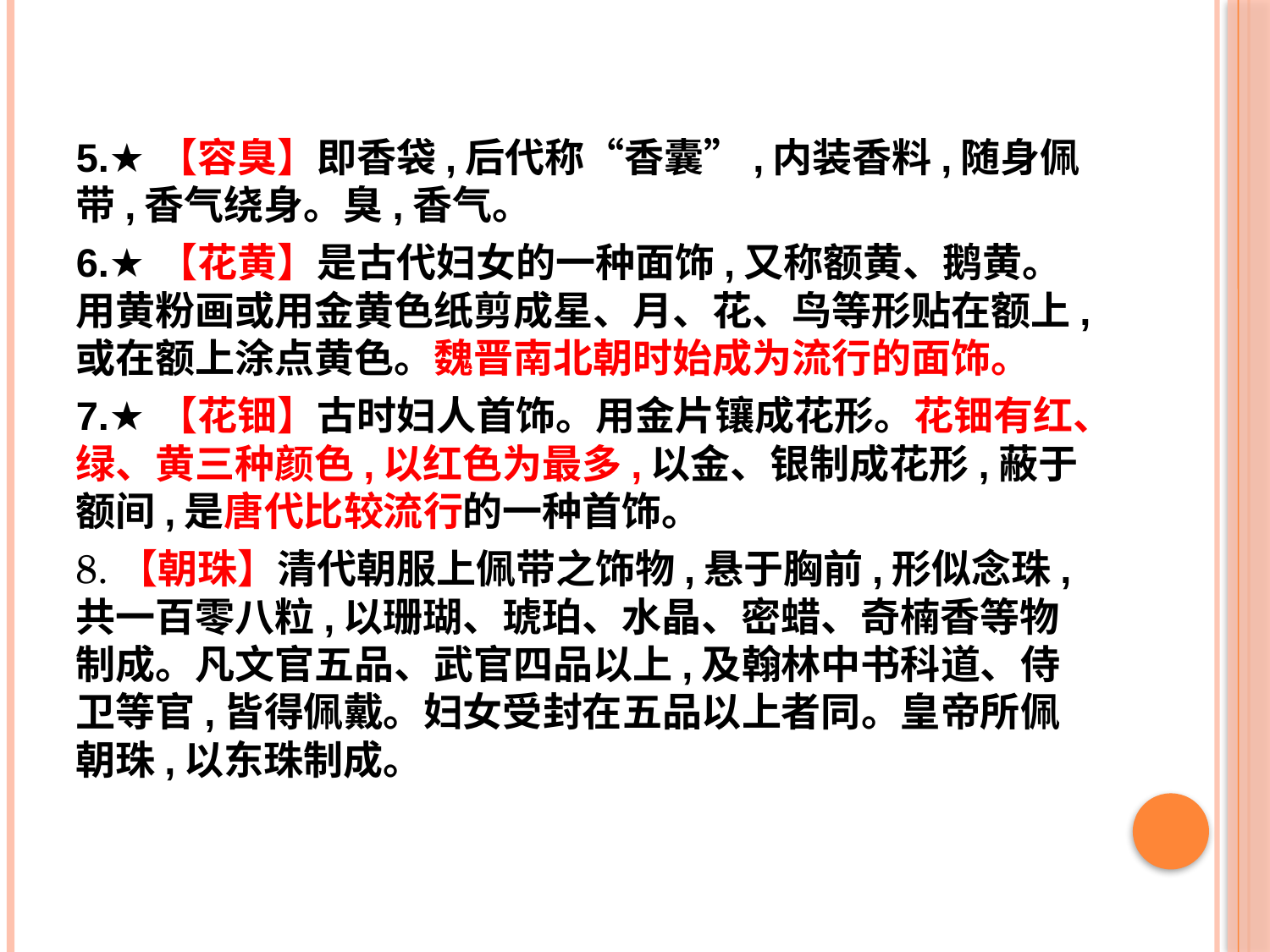

5.★【容臭】即香袋,后代称“香囊”,内装香料,随身佩带,香气绕身。臭,香气。
6.★【花黄】是古代妇女的一种面饰,又称额黄、鹅黄。用黄粉画或用金黄色纸剪成星、月、花、鸟等形贴在额上,或在额上涂点黄色。魏晋南北朝时始成为流行的面饰。
7.★【花钿】古时妇人首饰。用金片镶成花形。花钿有红、绿、黄三种颜色,以红色为最多,以金、银制成花形,蔽于额间,是唐代比较流行的一种首饰。
8.【朝珠】清代朝服上佩带之饰物,悬于胸前,形似念珠,共一百零八粒,以珊瑚、琥珀、水晶、密蜡、奇楠香等物制成。凡文官五品、武官四品以上,及翰林中书科道、侍卫等官,皆得佩戴。妇女受封在五品以上者同。皇帝所佩朝珠,以东珠制成。